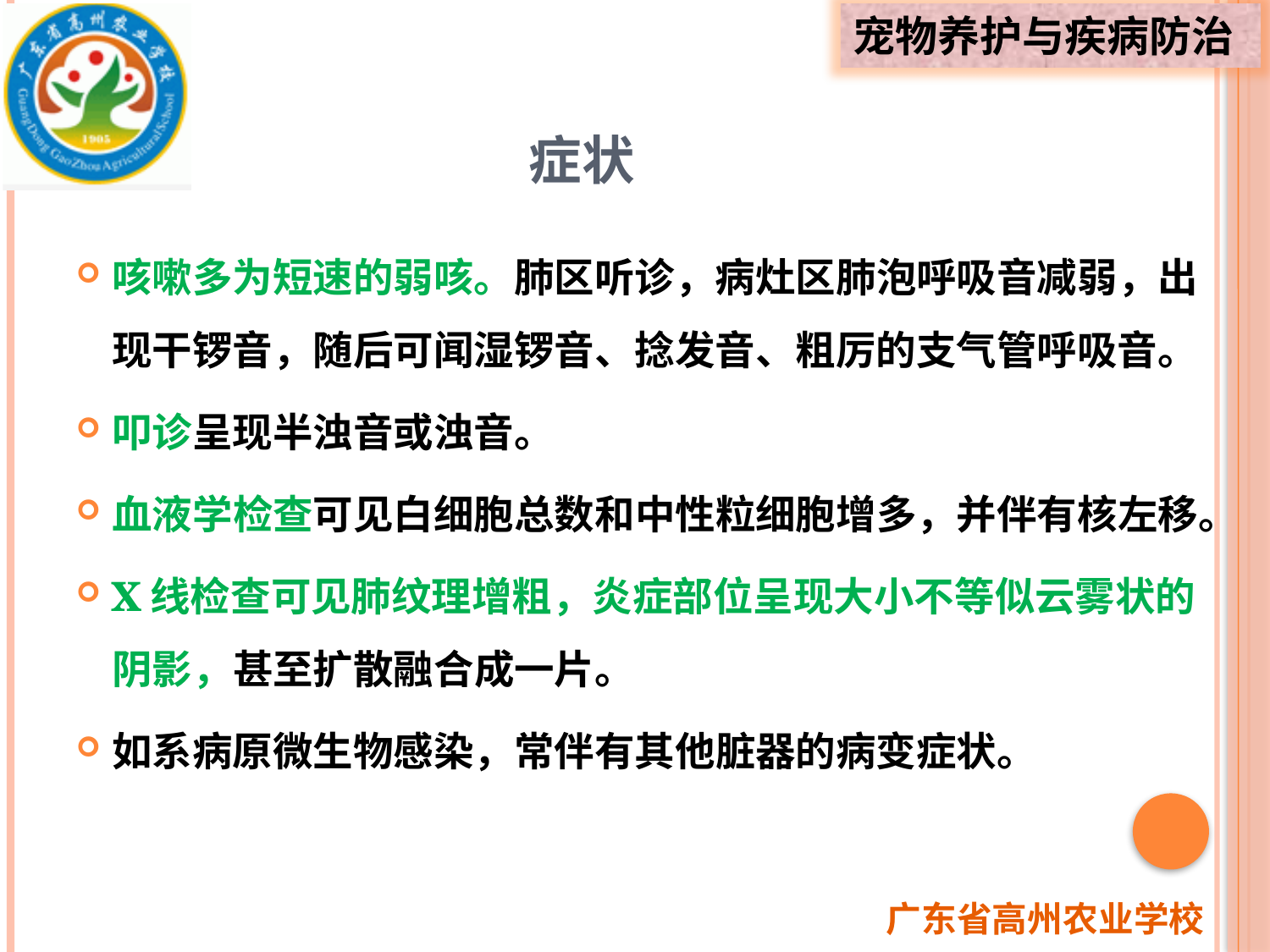

# 症状
咳嗽多为短速的弱咳。肺区听诊，病灶区肺泡呼吸音减弱，出现干锣音，随后可闻湿锣音、捻发音、粗厉的支气管呼吸音。
叩诊呈现半浊音或浊音。
血液学检查可见白细胞总数和中性粒细胞增多，并伴有核左移。
X线检查可见肺纹理增粗，炎症部位呈现大小不等似云雾状的阴影，甚至扩散融合成一片。
如系病原微生物感染，常伴有其他脏器的病变症状。